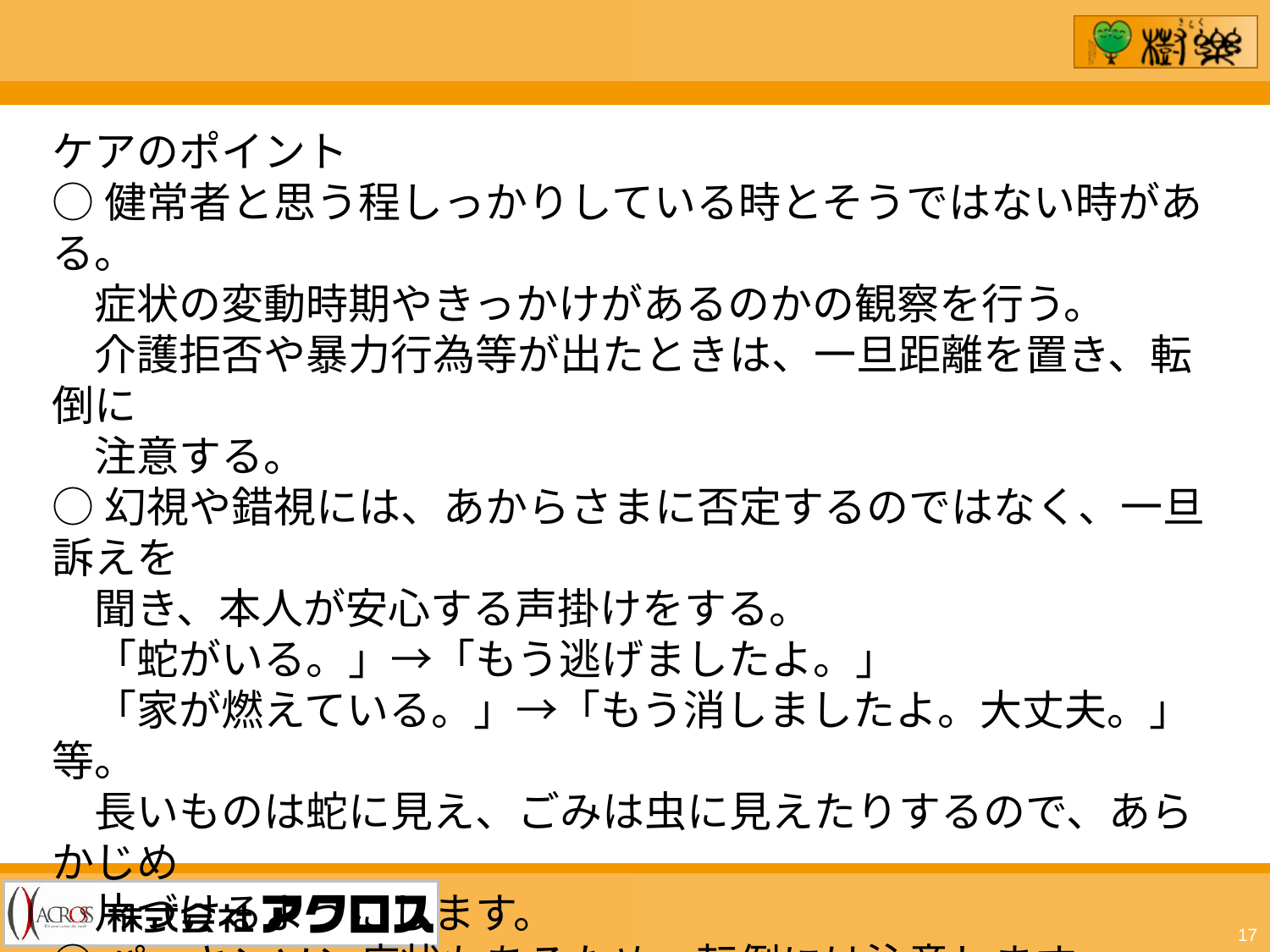

ケアのポイント
○健常者と思う程しっかりしている時とそうではない時がある。
　症状の変動時期やきっかけがあるのかの観察を行う。
　介護拒否や暴力行為等が出たときは、一旦距離を置き、転倒に
　注意する。
○幻視や錯視には、あからさまに否定するのではなく、一旦訴えを
　聞き、本人が安心する声掛けをする。
　「蛇がいる。」→「もう逃げましたよ。」
　「家が燃えている。」→「もう消しましたよ。大丈夫。」等。
　長いものは蛇に見え、ごみは虫に見えたりするので、あらかじめ
　片づけるようにします。
○パーキンソン症状もあるため、転倒には注意します。
　また、視空間認知障害もあるため、床の色が違うと段差があると
　勘違いされ、段差をまたごうとされることもあります。
17